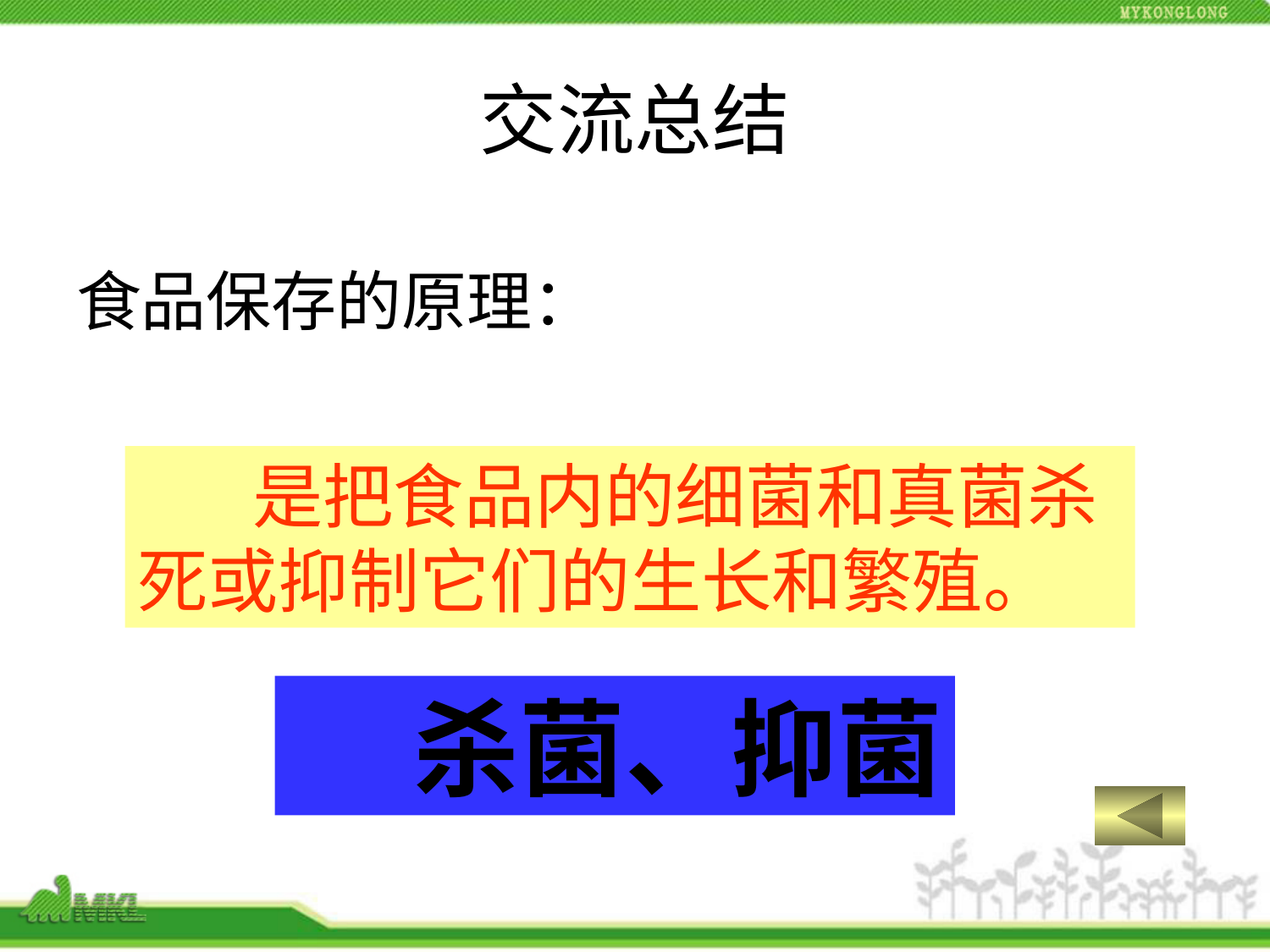

# 交流总结
食品保存的原理：
        是把食品内的细菌和真菌杀死或抑制它们的生长和繁殖。
杀菌、抑菌